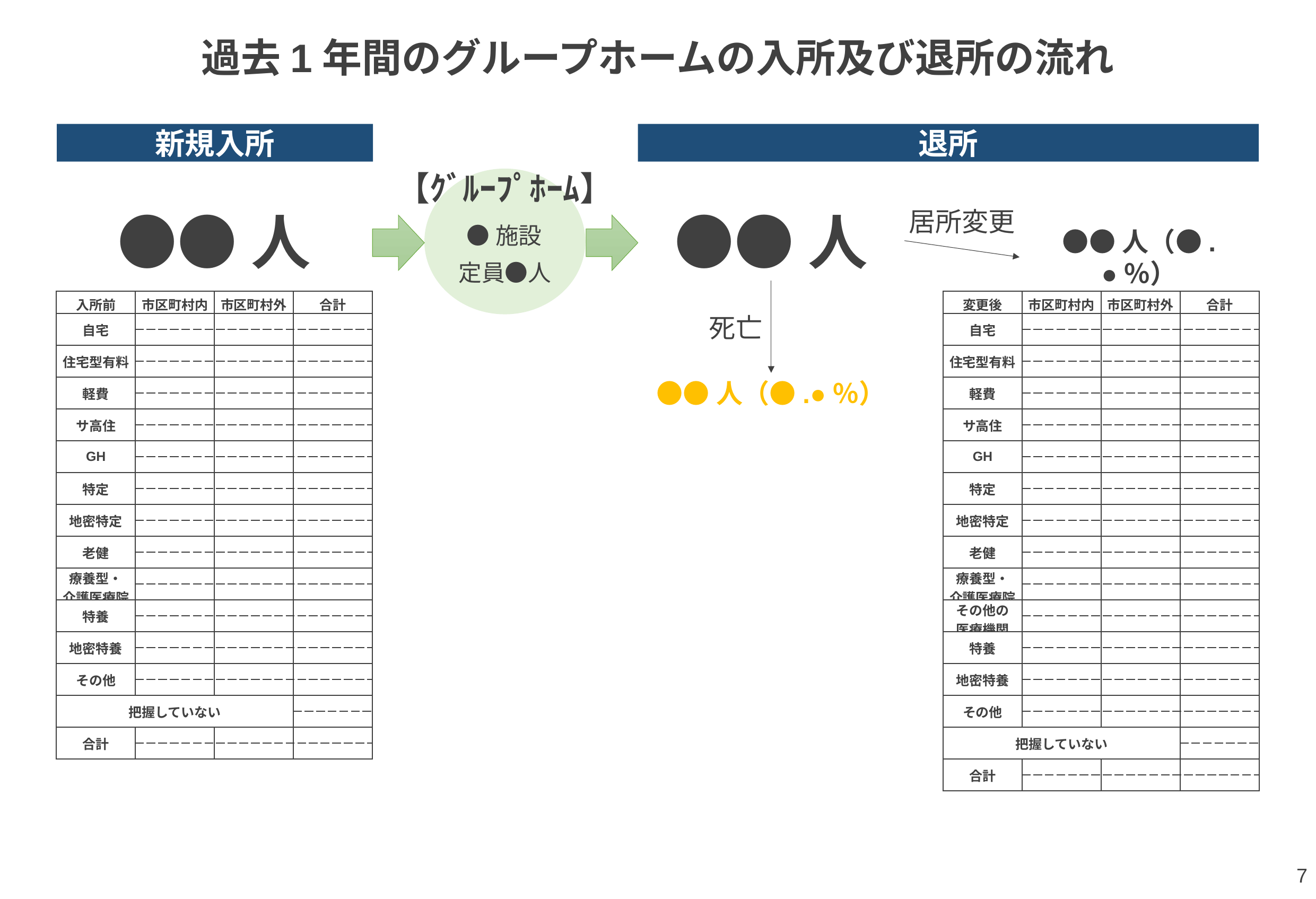

# 過去1年間のグループホームの入所及び退所の流れ
新規入所
退所
【ｸﾞﾙｰﾌﾟﾎｰﾑ】

居所変更
●●人
●●人

●施設
●●人（●.●％）
定員●人
| 入所前 | 市区町村内 | 市区町村外 | 合計 |
| --- | --- | --- | --- |
| 自宅 |  |  |  |
|  |  |  |  |
| 住宅型有料 |  |  |  |
|  |  |  |  |
| 軽費 |  |  |  |
|  |  |  |  |
| サ高住 |  |  |  |
|  |  |  |  |
| GH |  |  |  |
|  |  |  |  |
| 特定 |  |  |  |
|  |  |  |  |
| 地密特定 |  |  |  |
|  |  |  |  |
| 老健 |  |  |  |
|  |  |  |  |
| 療養型・ 介護医療院 |  |  |  |
|  |  |  |  |
| 特養 |  |  |  |
|  |  |  |  |
| 地密特養 |  |  |  |
|  |  |  |  |
| その他 |  |  |  |
|  |  |  |  |
| 把握していない |  |  |  |
|  |  |  |  |
| 合計 |  |  |  |
|  |  |  |  |
| 変更後 | 市区町村内 | 市区町村外 | 合計 |
| --- | --- | --- | --- |
| 自宅 |  |  |  |
|  |  |  |  |
| 住宅型有料 |  |  |  |
|  |  |  |  |
| 軽費 |  |  |  |
|  |  |  |  |
| サ高住 |  |  |  |
|  |  |  |  |
| GH |  |  |  |
|  |  |  |  |
| 特定 |  |  |  |
|  |  |  |  |
| 地密特定 |  |  |  |
|  |  |  |  |
| 老健 |  |  |  |
|  |  |  |  |
| 療養型・ 介護医療院 |  |  |  |
|  |  |  |  |
| その他の 医療機関 |  |  |  |
|  |  |  |  |
| 特養 |  |  |  |
|  |  |  |  |
| 地密特養 |  |  |  |
|  |  |  |  |
| その他 |  |  |  |
|  |  |  |  |
| 把握していない |  |  |  |
|  |  |  |  |
| 合計 |  |  |  |
|  |  |  |  |
死亡
●●人（●.●％）
7